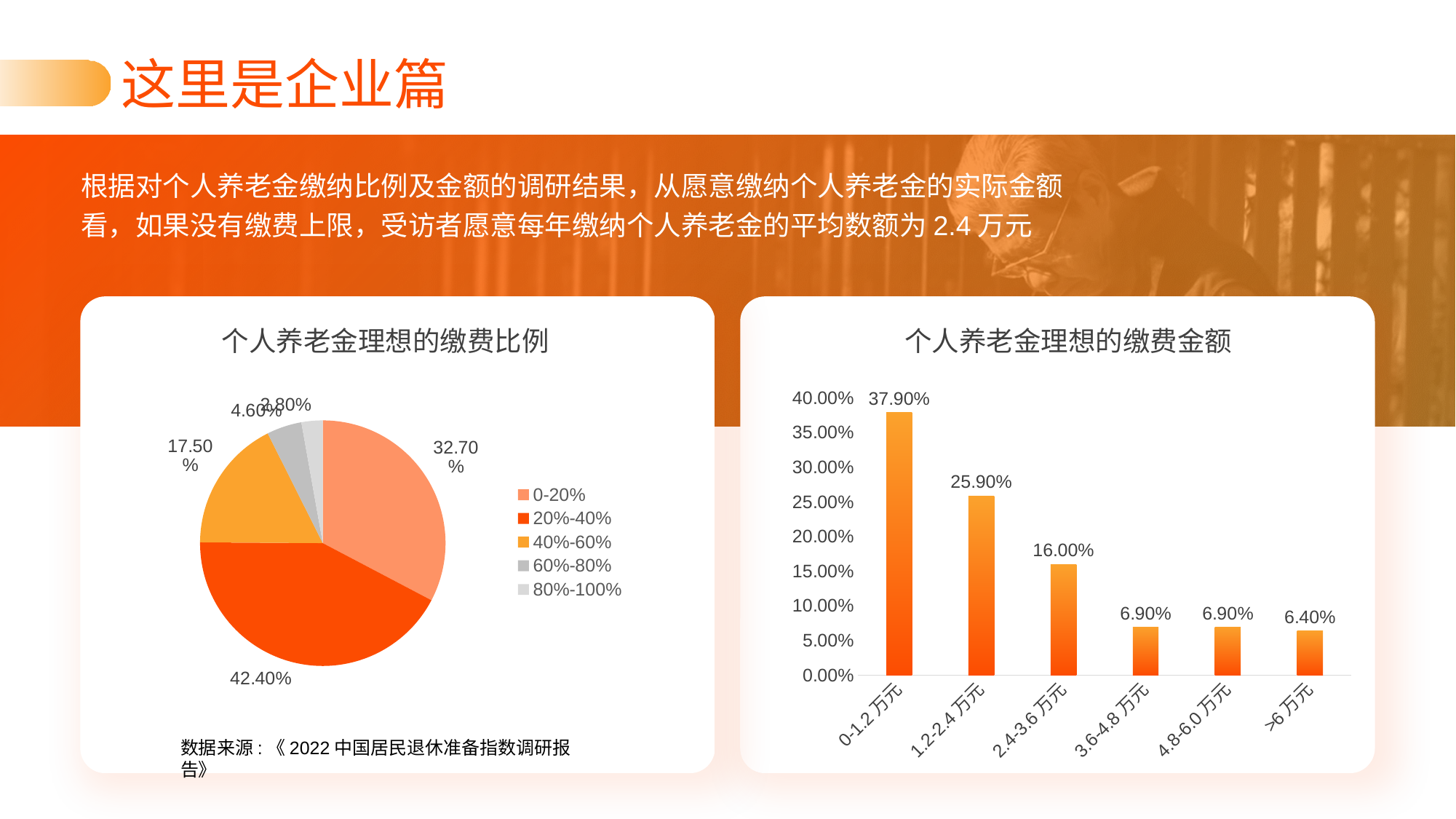

这里是企业篇

根据对个人养老金缴纳比例及金额的调研结果，从愿意缴纳个人养老金的实际金额看，如果没有缴费上限，受访者愿意每年缴纳个人养老金的平均数额为2.4万元

个人养老金理想的缴费比例
个人养老金理想的缴费金额

### Chart

| Category | 缴费比例 |
|---|---|
| 0-20% | 0.327 |
| 20%-40% | 0.424 |
| 40%-60% | 0.175 |
| 60%-80% | 0.046 |
| 80%-100% | 0.028 |

### Chart

| Category | 缴费比例 |
|---|---|
| 0-1.2万元 | 0.379 |
| 1.2-2.4万元 | 0.259 |
| 2.4-3.6万元 | 0.16 |
| 3.6-4.8万元 | 0.069 |
| 4.8-6.0万元 | 0.069 |
| >6万元 | 0.064 |
数据来源:《2022中国居民退休准备指数调研报告》